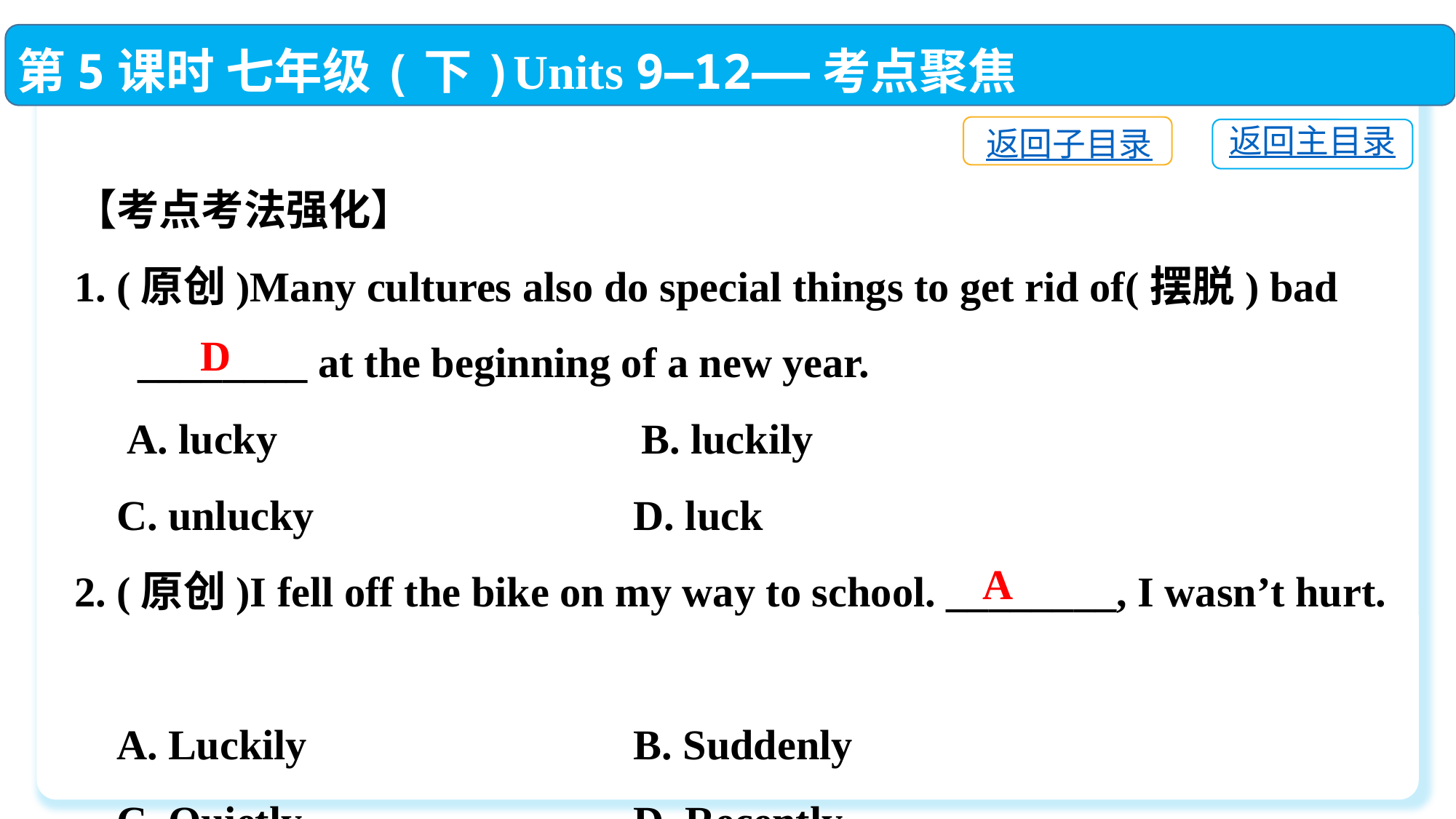

第5课时 七年级(下)Units 9—12——考点聚焦

返回子目录
返回主目录
【考点考法强化】
1. (原创)Many cultures also do special things to get rid of(摆脱) bad
      ________ at the beginning of a new year.
     A. lucky　　　　                  B. luckily
    C. unlucky	                      D. luck
2. (原创)I fell off the bike on my way to school. ________, I wasn’t hurt.
    A. Luckily	                      B. Suddenly
    C. Quietly	                      D. Recently

D
A